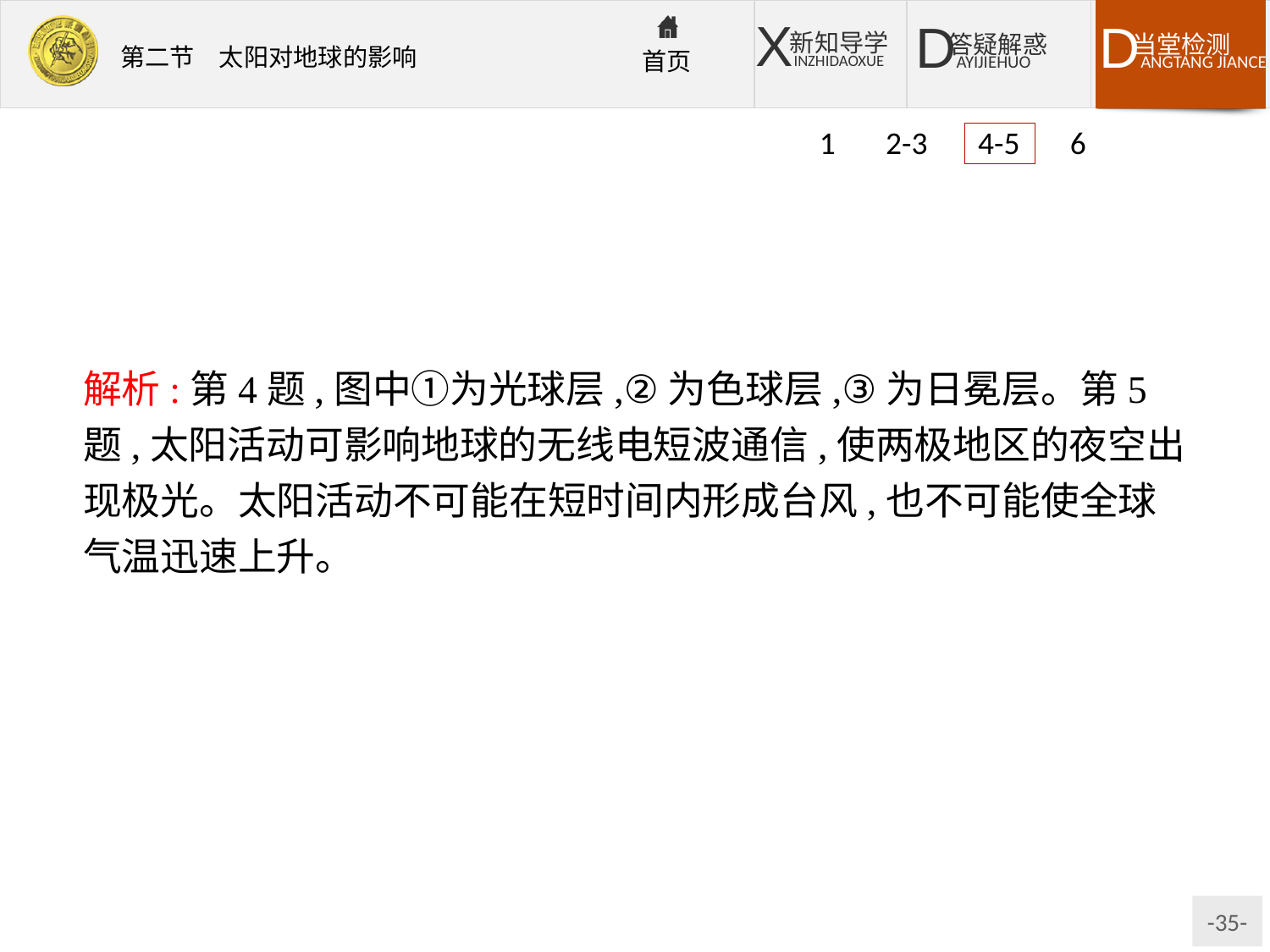

1       2-3       4-5       6

解析:第4题,图中①为光球层,②为色球层,③为日冕层。第5题,太阳活动可影响地球的无线电短波通信,使两极地区的夜空出现极光。太阳活动不可能在短时间内形成台风,也不可能使全球气温迅速上升。
答案:4.C　5.B